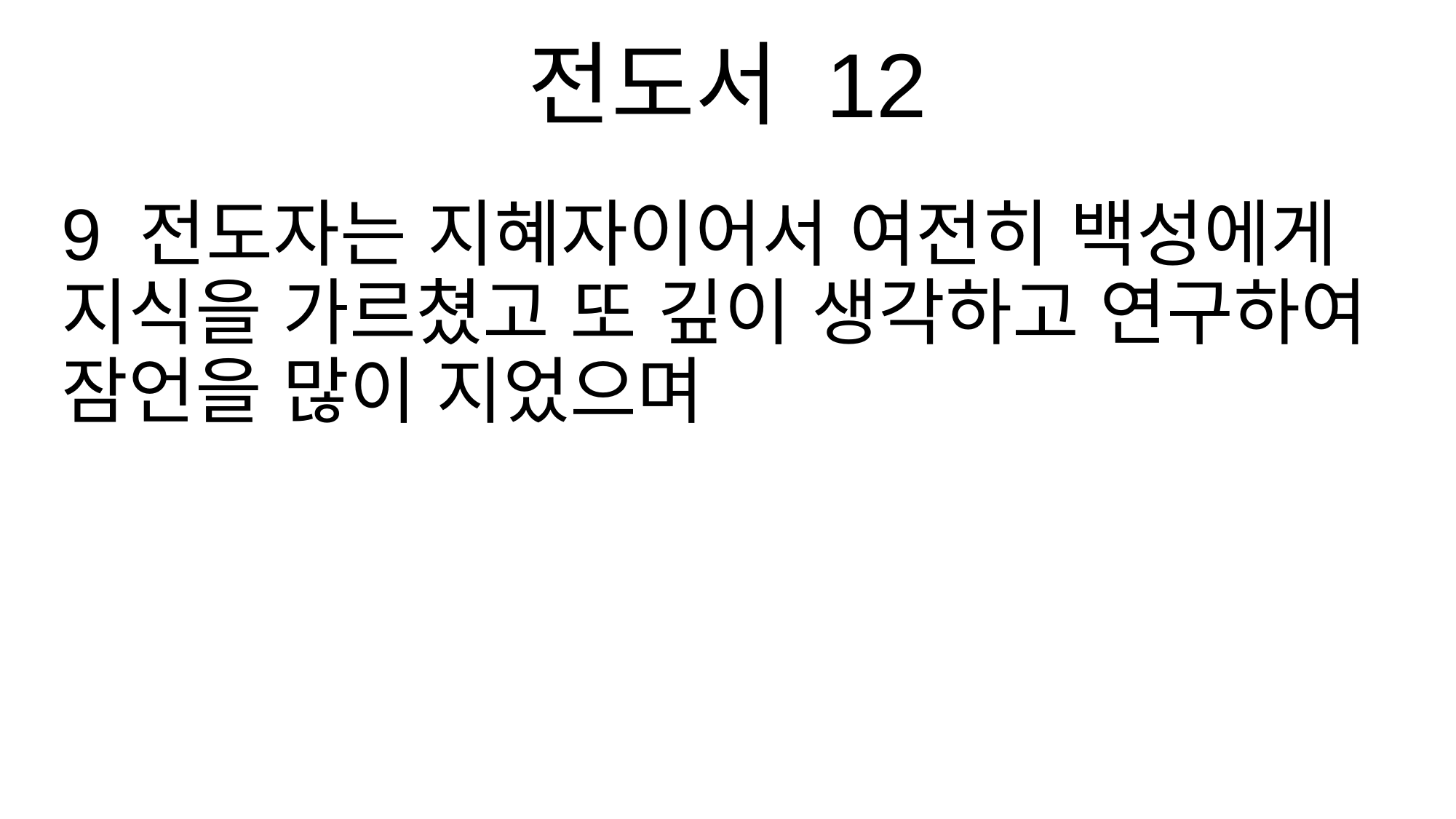

전도서 12
9 전도자는 지혜자이어서 여전히 백성에게 지식을 가르쳤고 또 깊이 생각하고 연구하여 잠언을 많이 지었으며